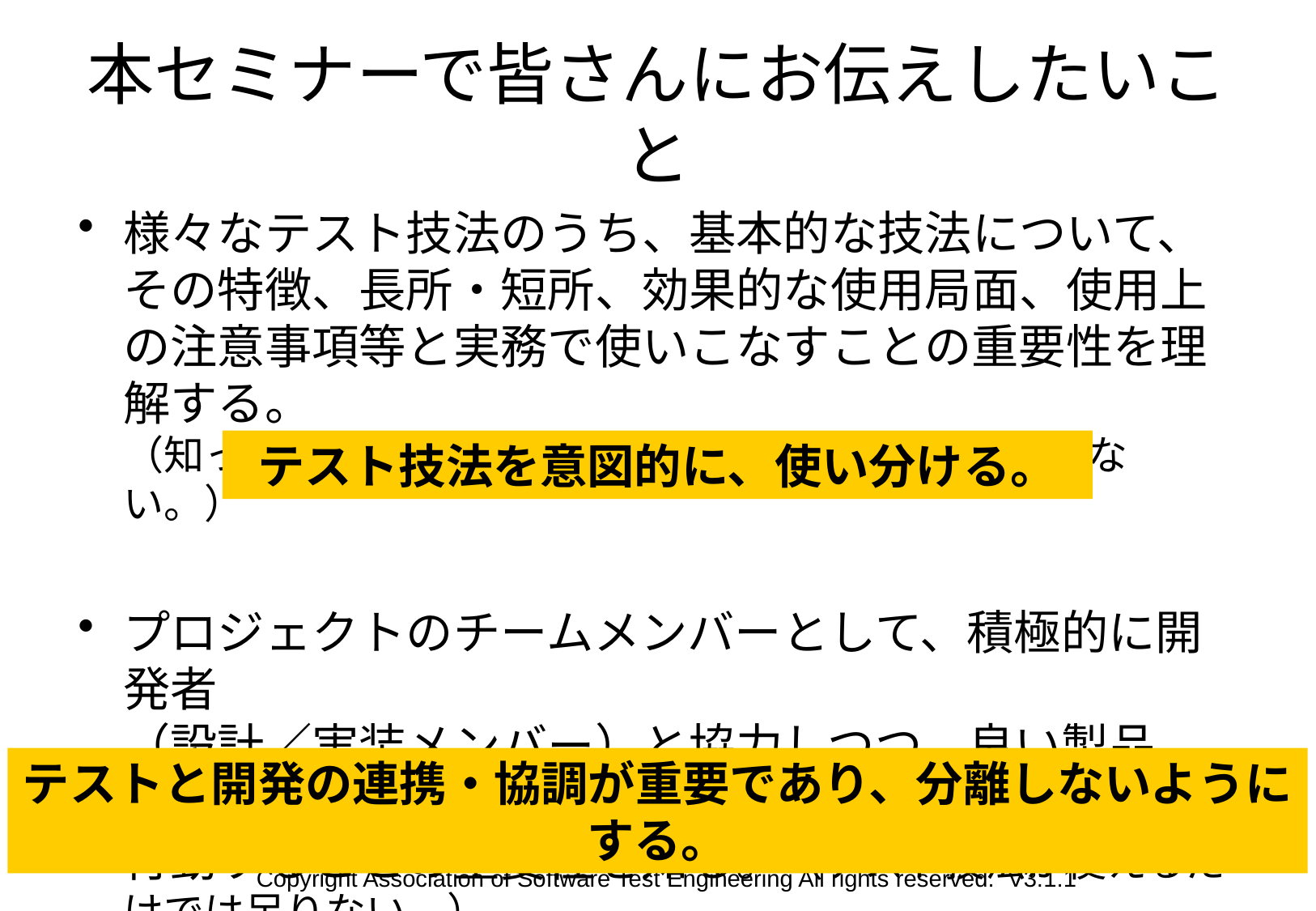

# 本セミナーで皆さんにお伝えしたいこと
様々なテスト技法のうち、基本的な技法について、
その特徴、長所・短所、効果的な使用局面、使用上の注意事項等と実務で使いこなすことの重要性を理解する。
（知っている、言われてみれば使っている、では足りない。）

プロジェクトのチームメンバーとして、積極的に開発者
（設計／実装メンバー）と協力しつつ、良い製品、良いサービスを顧客に提供する活力源となるように行動することの重要性を知る。（テスト技法が使えるだけでは足りない。）
テスト技法を意図的に、使い分ける。
テストと開発の連携・協調が重要であり、分離しないようにする。
3
Copyright Association of Software Test Engineering All rights reserved.  V3.1.1